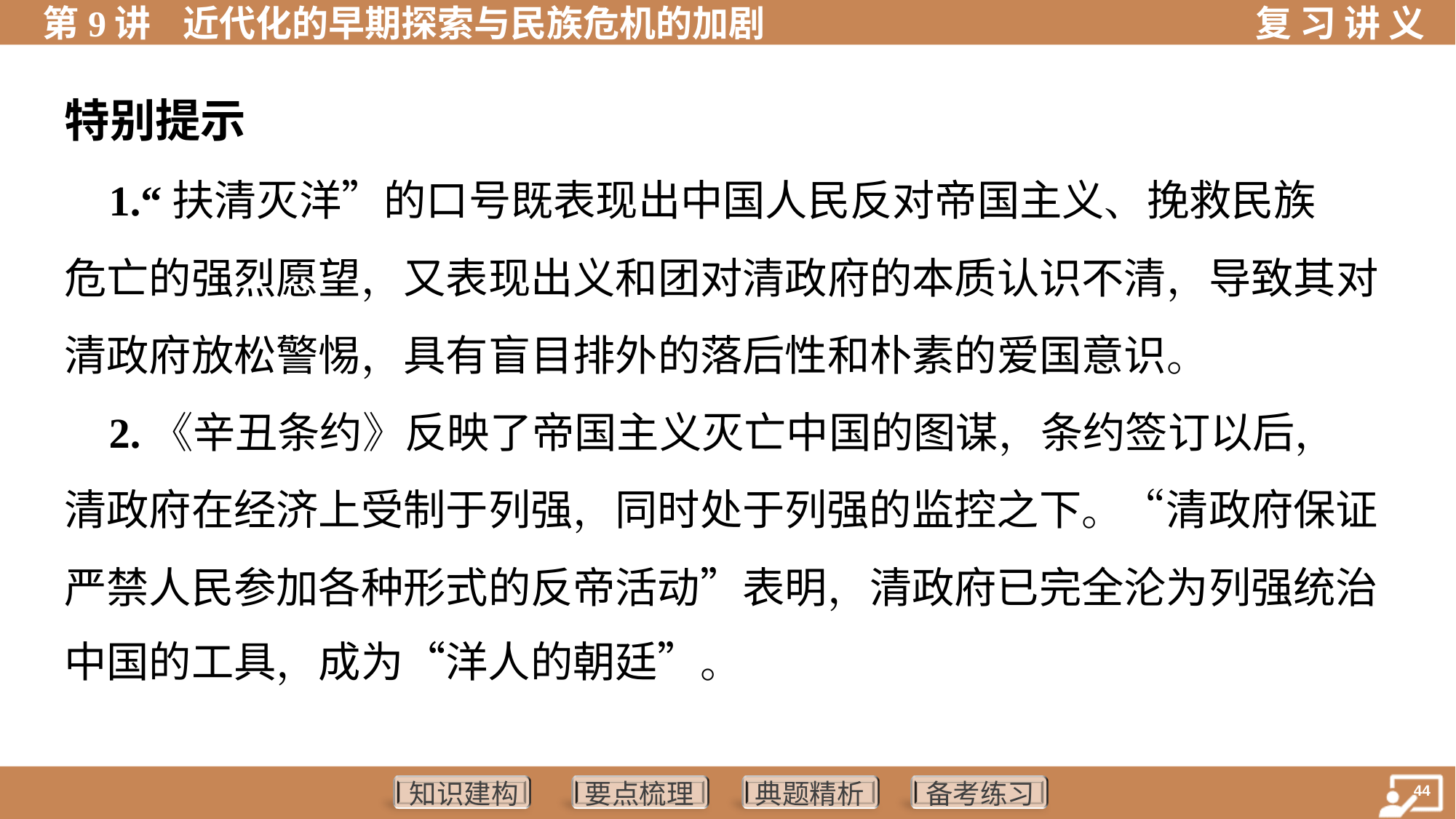

特别提示
    1.“扶清灭洋”的口号既表现出中国人民反对帝国主义、挽救民族
危亡的强烈愿望，又表现出义和团对清政府的本质认识不清，导致其对
清政府放松警惕，具有盲目排外的落后性和朴素的爱国意识。
    2.《辛丑条约》反映了帝国主义灭亡中国的图谋，条约签订以后，
清政府在经济上受制于列强，同时处于列强的监控之下。“清政府保证
严禁人民参加各种形式的反帝活动”表明，清政府已完全沦为列强统治
中国的工具，成为“洋人的朝廷”。